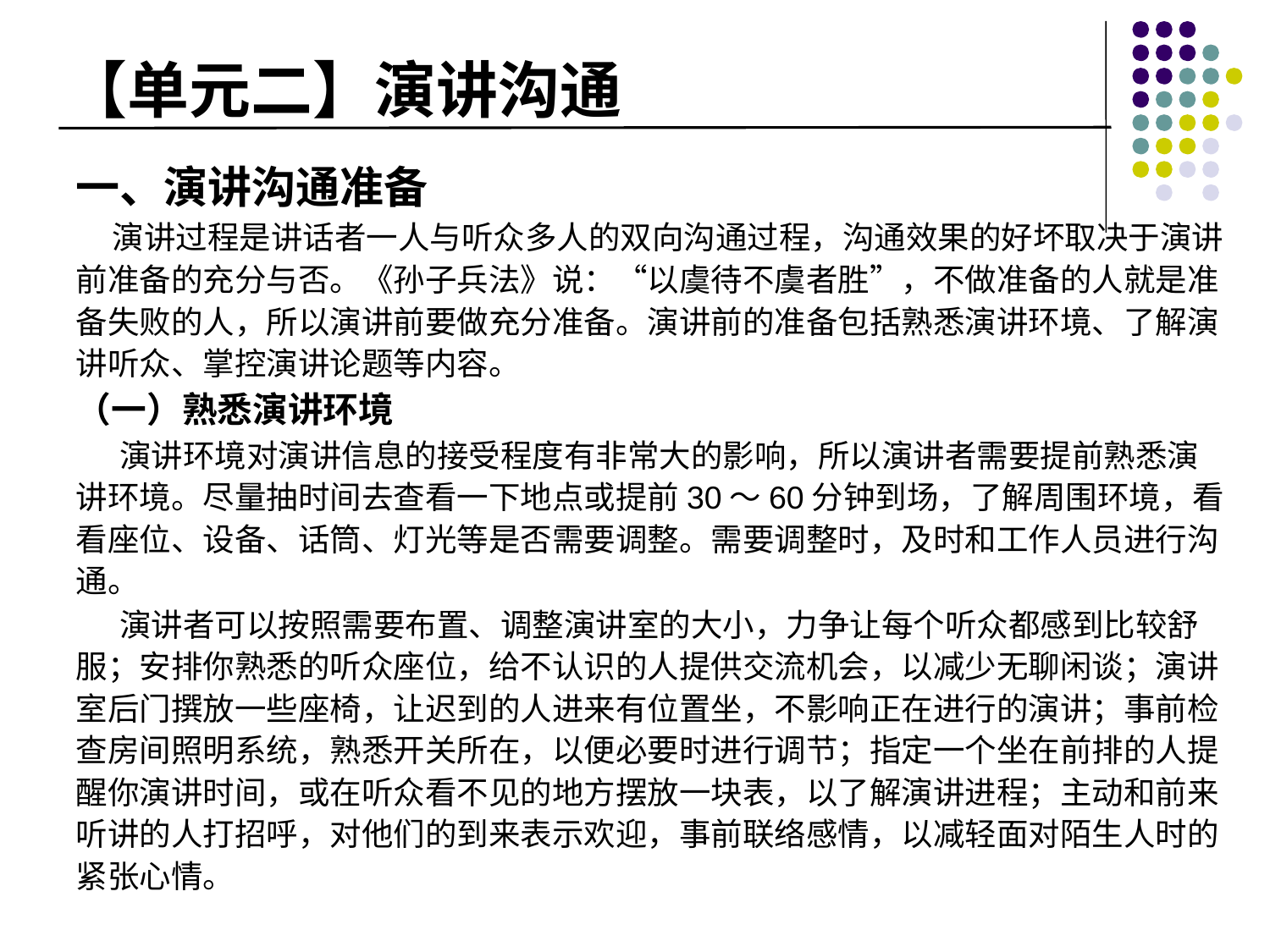

# 【单元二】演讲沟通
一、演讲沟通准备
    演讲过程是讲话者一人与听众多人的双向沟通过程，沟通效果的好坏取决于演讲前准备的充分与否。《孙子兵法》说：“以虞待不虞者胜”，不做准备的人就是准备失败的人，所以演讲前要做充分准备。演讲前的准备包括熟悉演讲环境、了解演讲听众、掌控演讲论题等内容。
（一）熟悉演讲环境
     演讲环境对演讲信息的接受程度有非常大的影响，所以演讲者需要提前熟悉演讲环境。尽量抽时间去查看一下地点或提前30～60分钟到场，了解周围环境，看看座位、设备、话筒、灯光等是否需要调整。需要调整时，及时和工作人员进行沟通。
     演讲者可以按照需要布置、调整演讲室的大小，力争让每个听众都感到比较舒服；安排你熟悉的听众座位，给不认识的人提供交流机会，以减少无聊闲谈；演讲室后门撰放一些座椅，让迟到的人进来有位置坐，不影响正在进行的演讲；事前检查房间照明系统，熟悉开关所在，以便必要时进行调节；指定一个坐在前排的人提醒你演讲时间，或在听众看不见的地方摆放一块表，以了解演讲进程；主动和前来听讲的人打招呼，对他们的到来表示欢迎，事前联络感情，以减轻面对陌生人时的紧张心情。